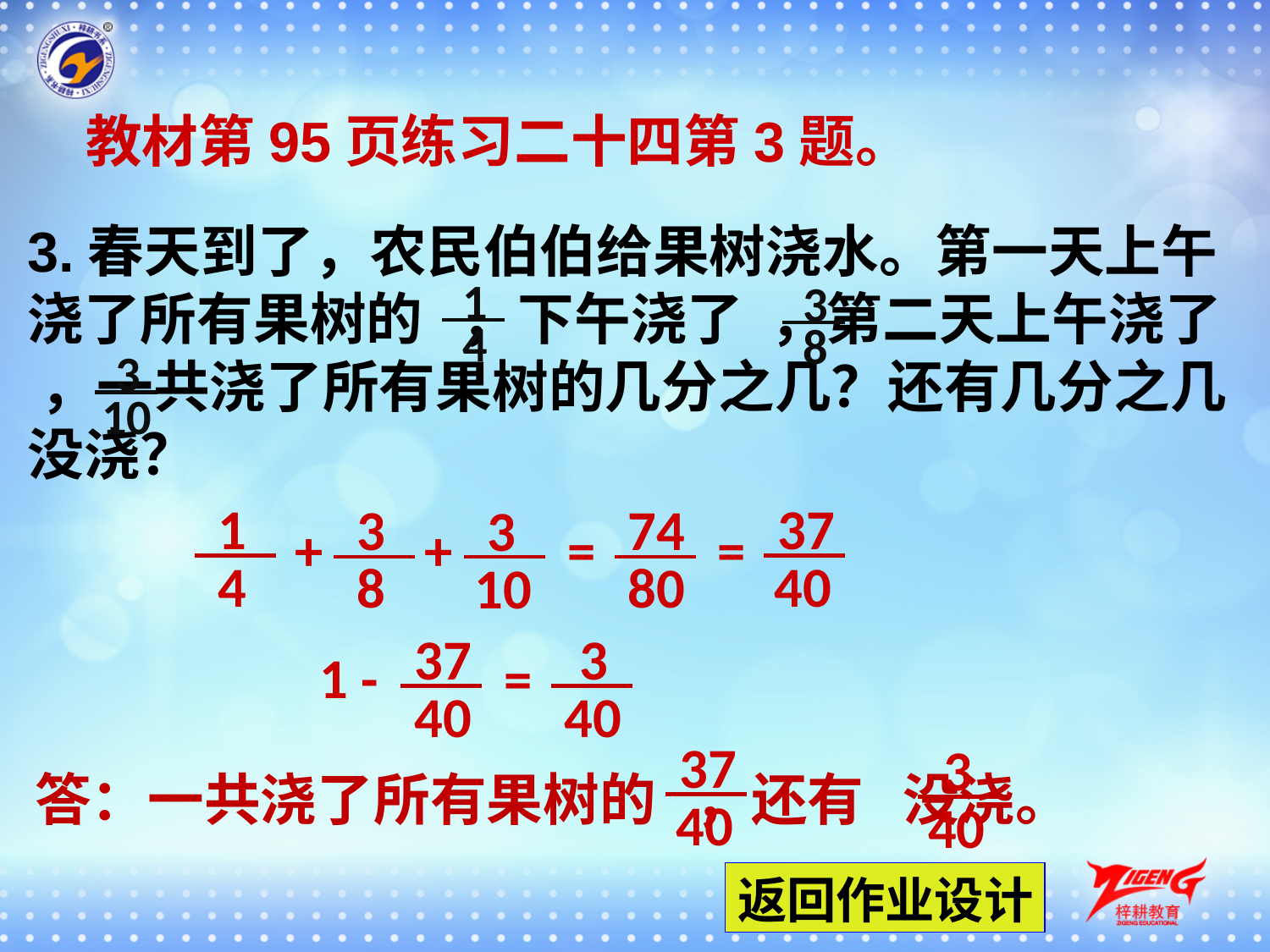

教材第95页练习二十四第3题。
3.春天到了，农民伯伯给果树浇水。第一天上午浇了所有果树的   ，下午浇了  ，第二天上午浇了   ，一共浇了所有果树的几分之几？还有几分之几没浇？
1
3
4
8
3
10
37
1
3
74
3
=
+
=
+
40
4
8
80
10
37
3
1
-
=
40
40
37
3
答：一共浇了所有果树的   ，还有   没浇。
40
40

返回作业设计